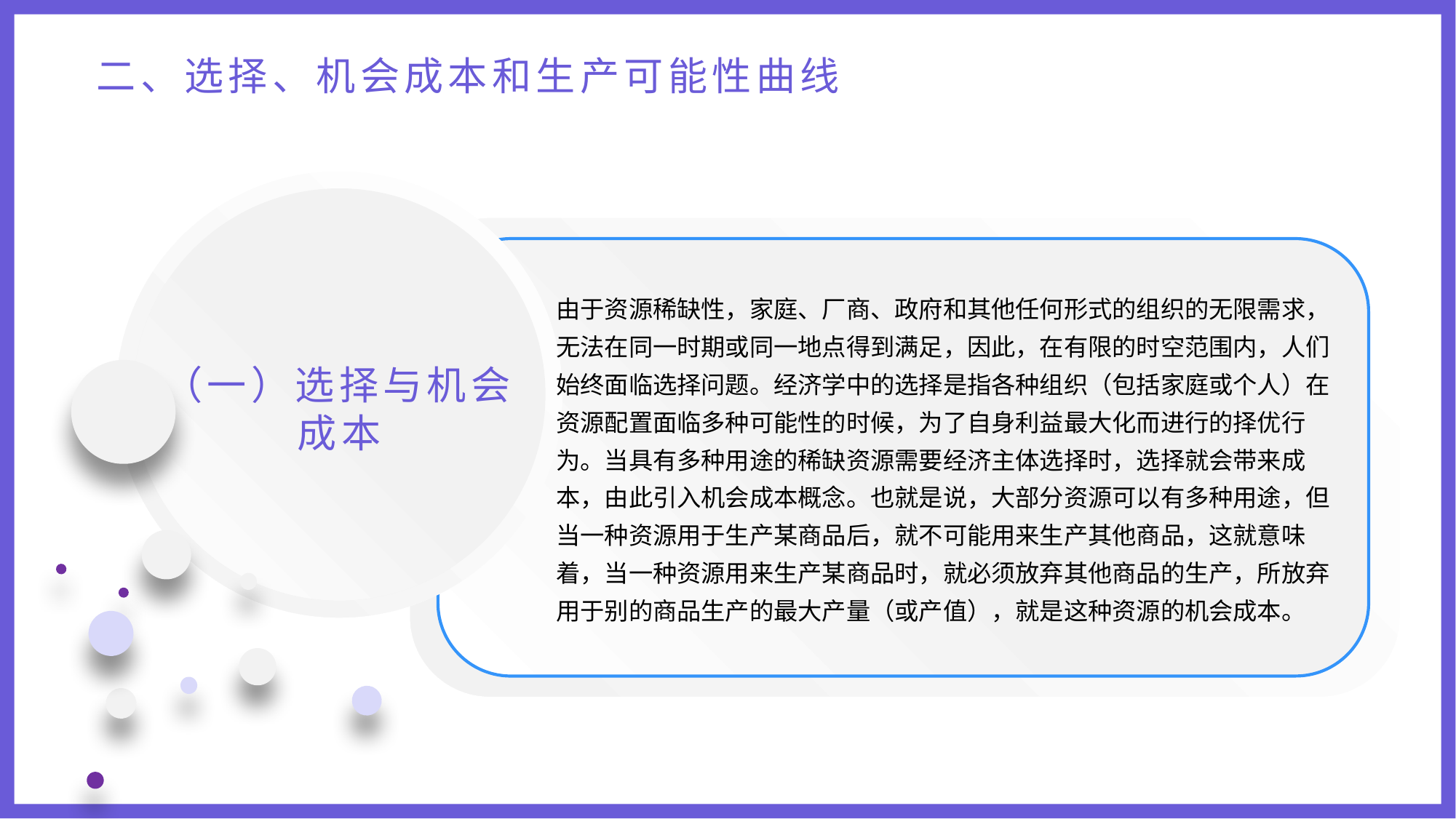

二、选择、机会成本和生产可能性曲线

由于资源稀缺性，家庭、厂商、政府和其他任何形式的组织的无限需求，无法在同一时期或同一地点得到满足，因此，在有限的时空范围内，人们始终面临选择问题。经济学中的选择是指各种组织（包括家庭或个人）在资源配置面临多种可能性的时候，为了自身利益最大化而进行的择优行为。当具有多种用途的稀缺资源需要经济主体选择时，选择就会带来成本，由此引入机会成本概念。也就是说，大部分资源可以有多种用途，但当一种资源用于生产某商品后，就不可能用来生产其他商品，这就意味着，当一种资源用来生产某商品时，就必须放弃其他商品的生产，所放弃用于别的商品生产的最大产量（或产值），就是这种资源的机会成本。
（一）选择与机会成本